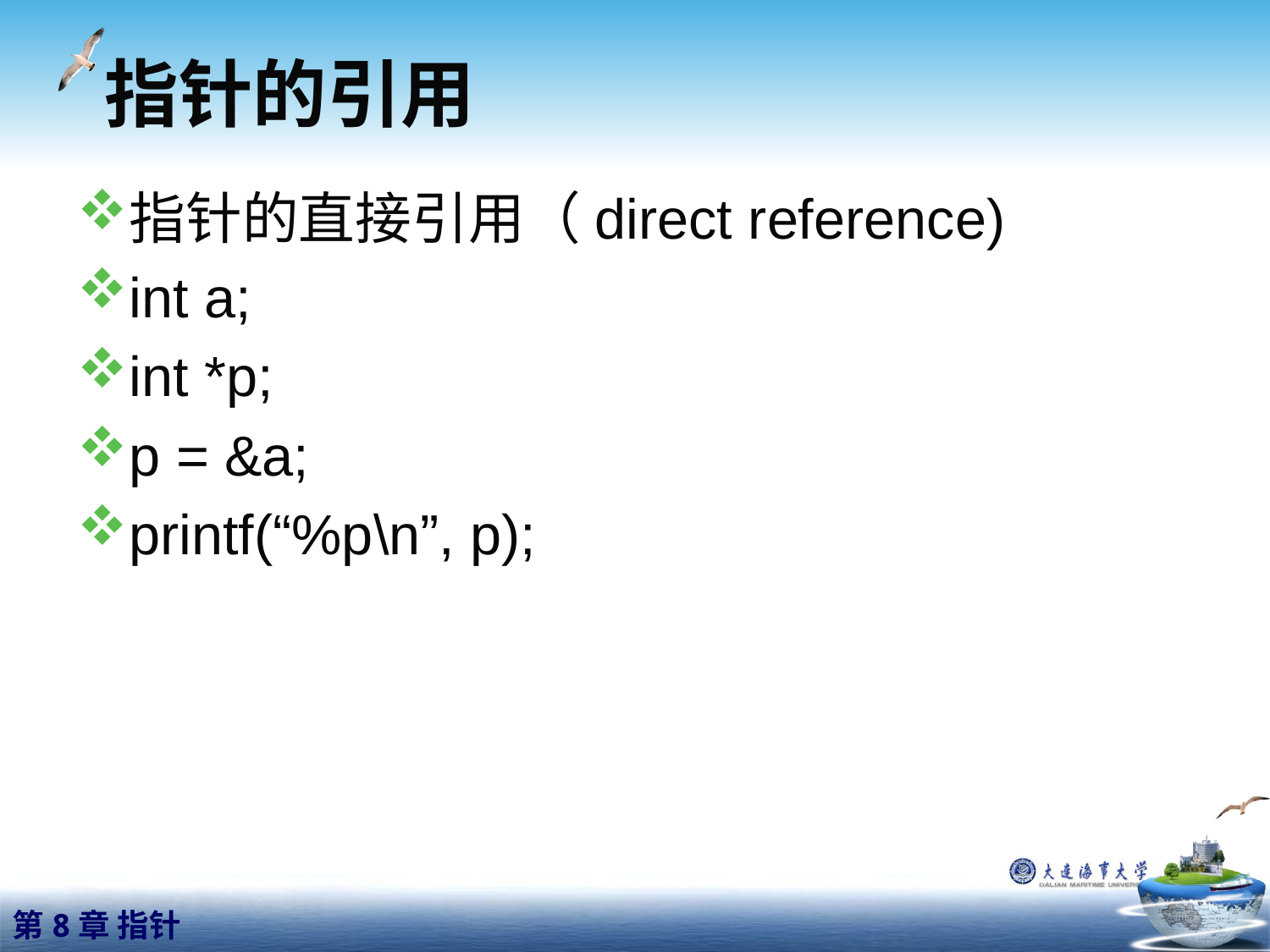

# 指针的引用
指针的直接引用（direct reference)
int a;
int *p;
p = &a;
printf(“%p\n”, p);